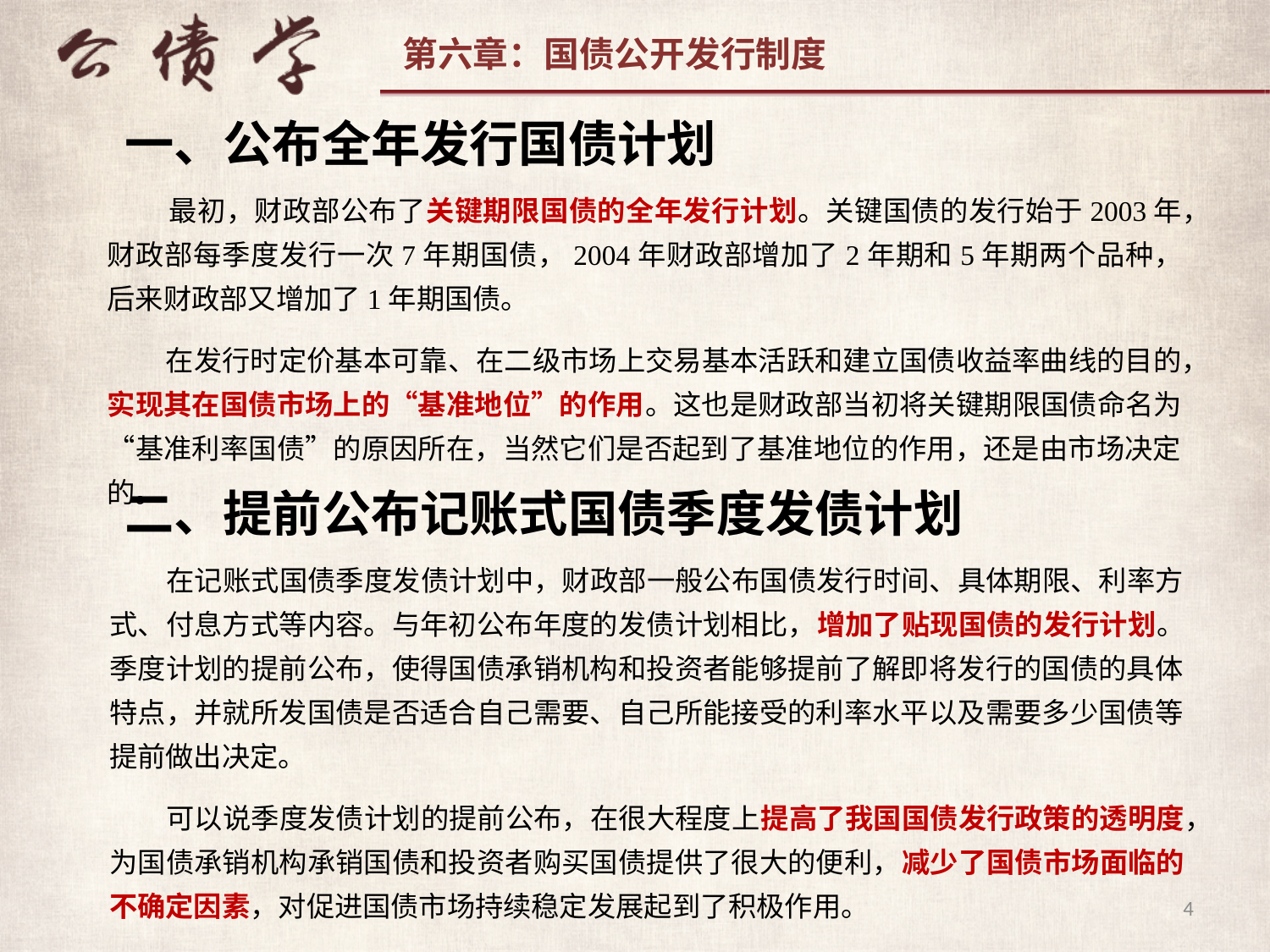

一、公布全年发行国债计划
        最初，财政部公布了关键期限国债的全年发行计划。关键国债的发行始于2003年，财政部每季度发行一次7年期国债，2004年财政部增加了2年期和5年期两个品种，后来财政部又增加了1年期国债。
        在发行时定价基本可靠、在二级市场上交易基本活跃和建立国债收益率曲线的目的，实现其在国债市场上的“基准地位”的作用。这也是财政部当初将关键期限国债命名为“基准利率国债”的原因所在，当然它们是否起到了基准地位的作用，还是由市场决定的。
二、提前公布记账式国债季度发债计划
  在记账式国债季度发债计划中，财政部一般公布国债发行时间、具体期限、利率方式、付息方式等内容。与年初公布年度的发债计划相比，增加了贴现国债的发行计划。季度计划的提前公布，使得国债承销机构和投资者能够提前了解即将发行的国债的具体特点，并就所发国债是否适合自己需要、自己所能接受的利率水平以及需要多少国债等提前做出决定。
  可以说季度发债计划的提前公布，在很大程度上提高了我国国债发行政策的透明度，为国债承销机构承销国债和投资者购买国债提供了很大的便利，减少了国债市场面临的不确定因素，对促进国债市场持续稳定发展起到了积极作用。
4